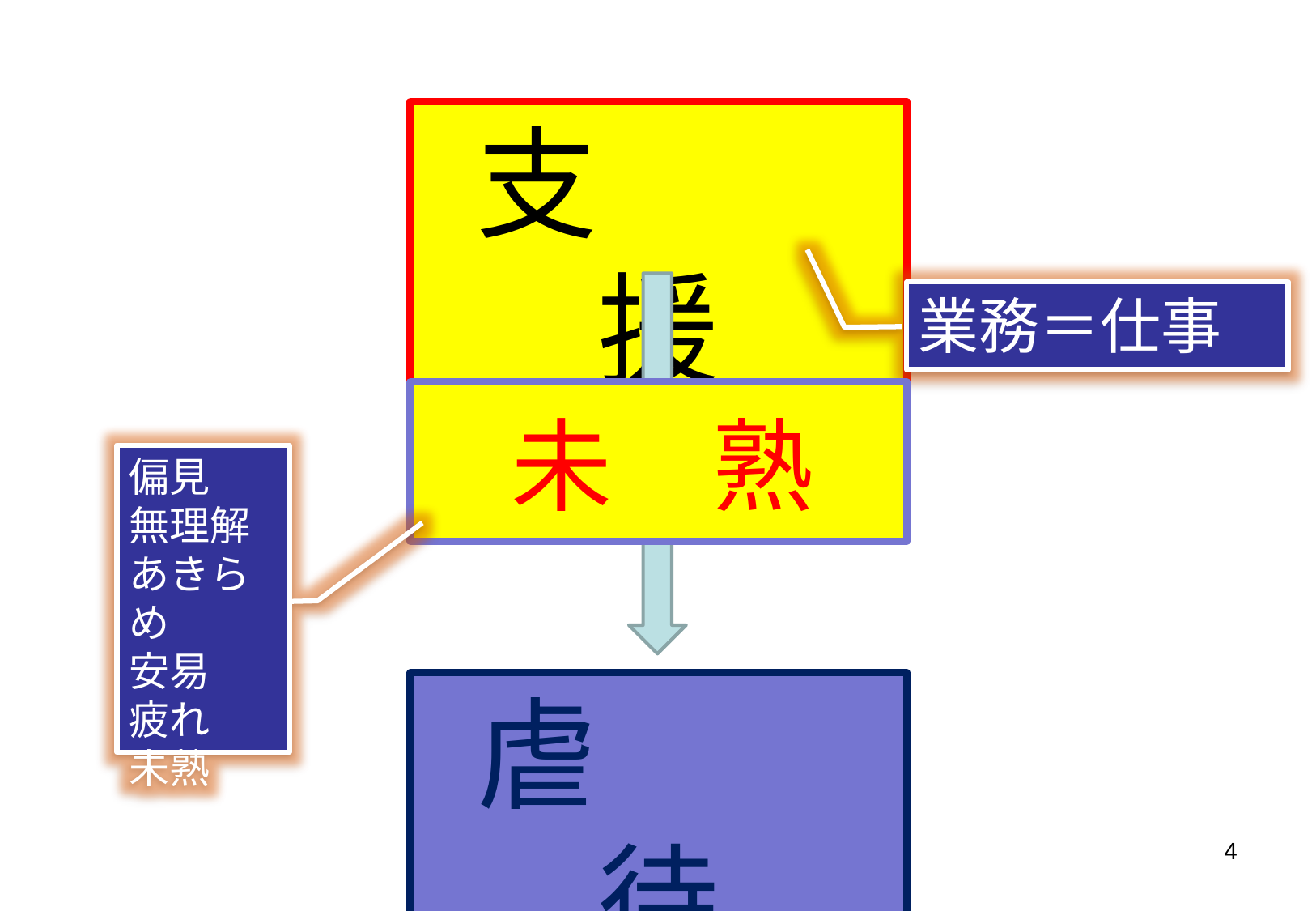

支　　援

業務＝仕事

無理解
偏見
あきらめ
未　熟
疲　れ
安　易
偏見
無理解
あきらめ
安易
疲れ
未熟

虐　　待
4